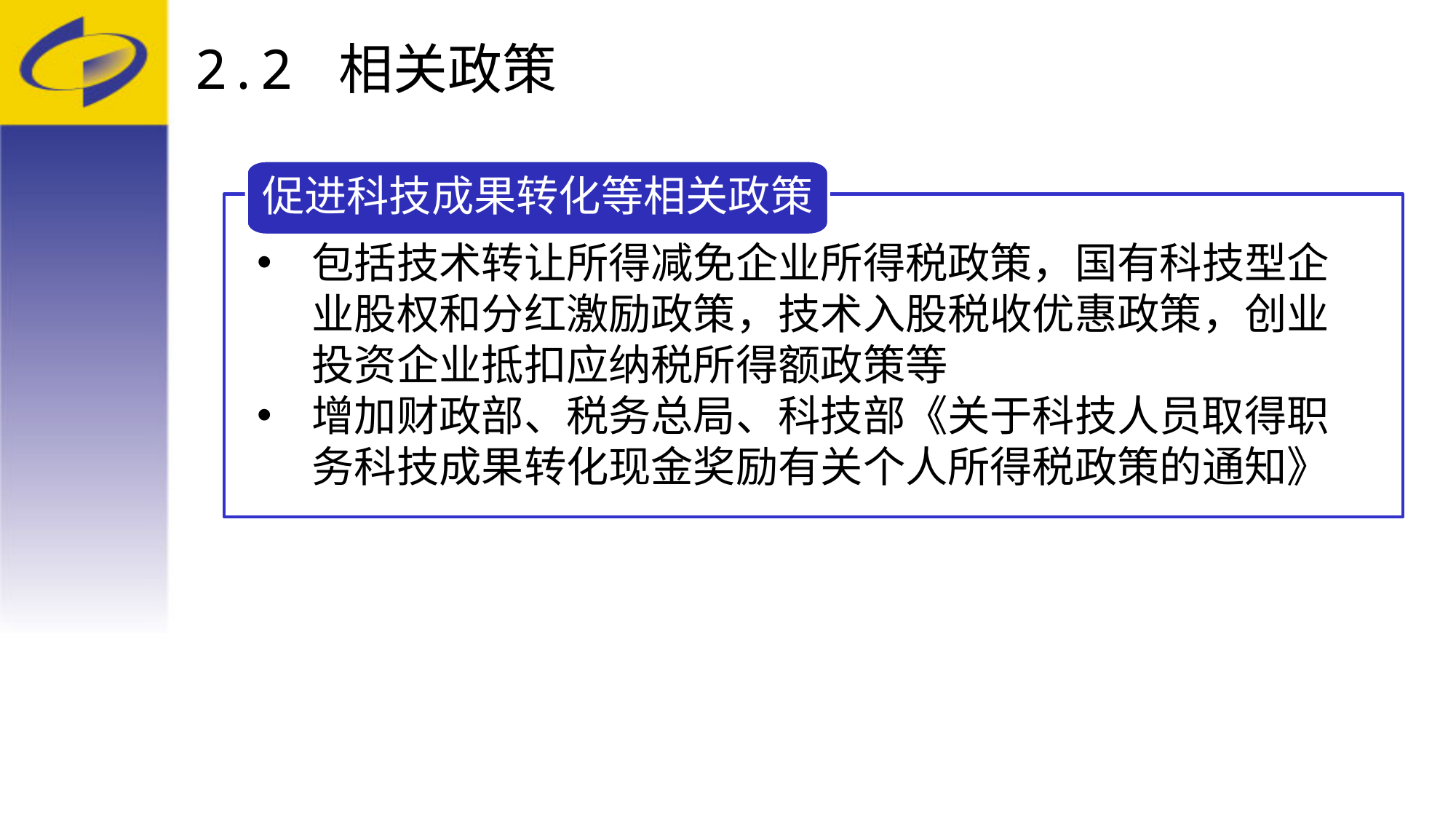

# 2.2 相关政策
促进科技成果转化等相关政策
包括技术转让所得减免企业所得税政策，国有科技型企业股权和分红激励政策，技术入股税收优惠政策，创业投资企业抵扣应纳税所得额政策等
增加财政部、税务总局、科技部《关于科技人员取得职务科技成果转化现金奖励有关个人所得税政策的通知》